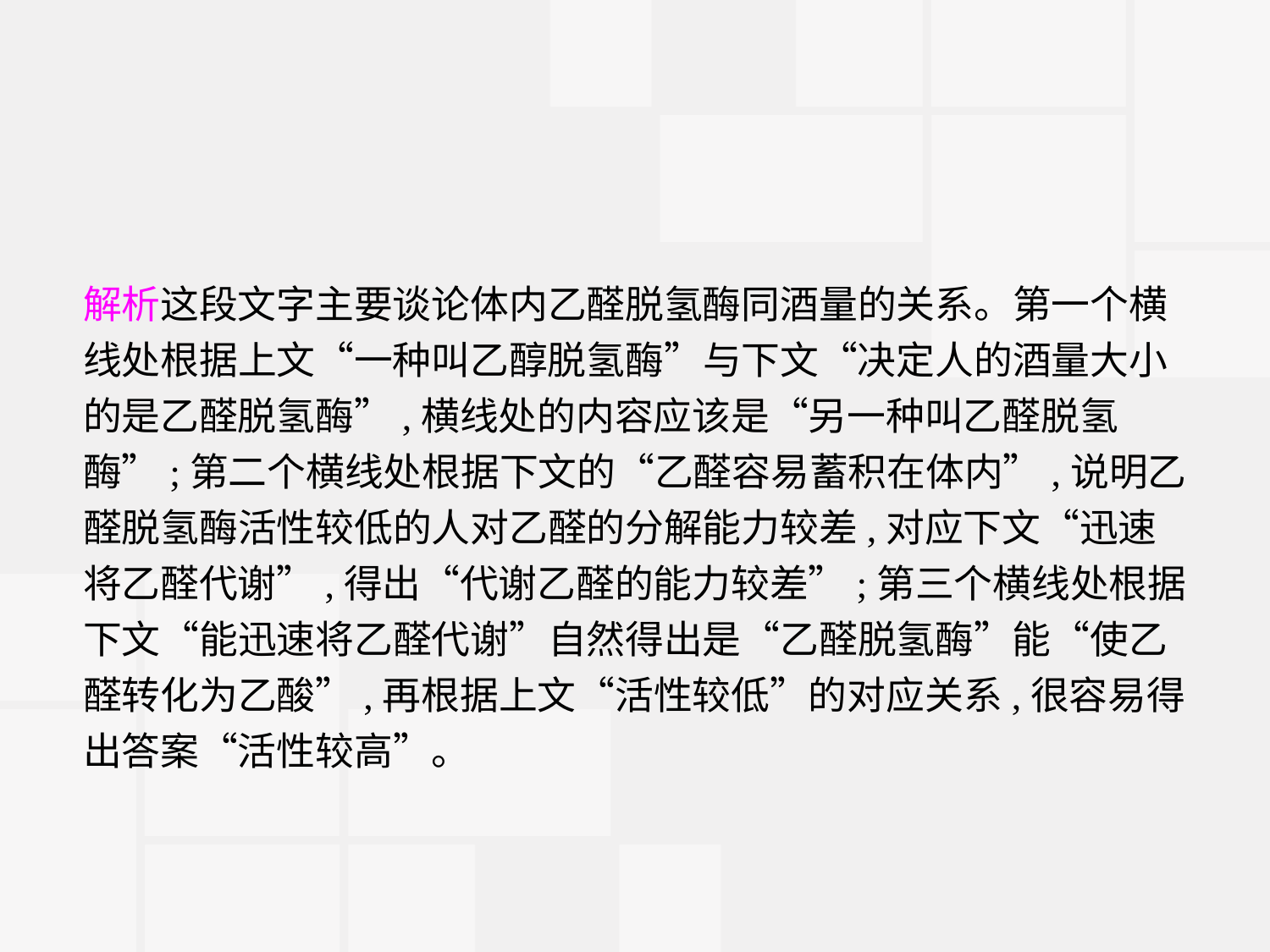

解析这段文字主要谈论体内乙醛脱氢酶同酒量的关系。第一个横线处根据上文“一种叫乙醇脱氢酶”与下文“决定人的酒量大小的是乙醛脱氢酶”,横线处的内容应该是“另一种叫乙醛脱氢酶”;第二个横线处根据下文的“乙醛容易蓄积在体内”,说明乙醛脱氢酶活性较低的人对乙醛的分解能力较差,对应下文“迅速将乙醛代谢”,得出“代谢乙醛的能力较差”;第三个横线处根据下文“能迅速将乙醛代谢”自然得出是“乙醛脱氢酶”能“使乙醛转化为乙酸”,再根据上文“活性较低”的对应关系,很容易得出答案“活性较高”。